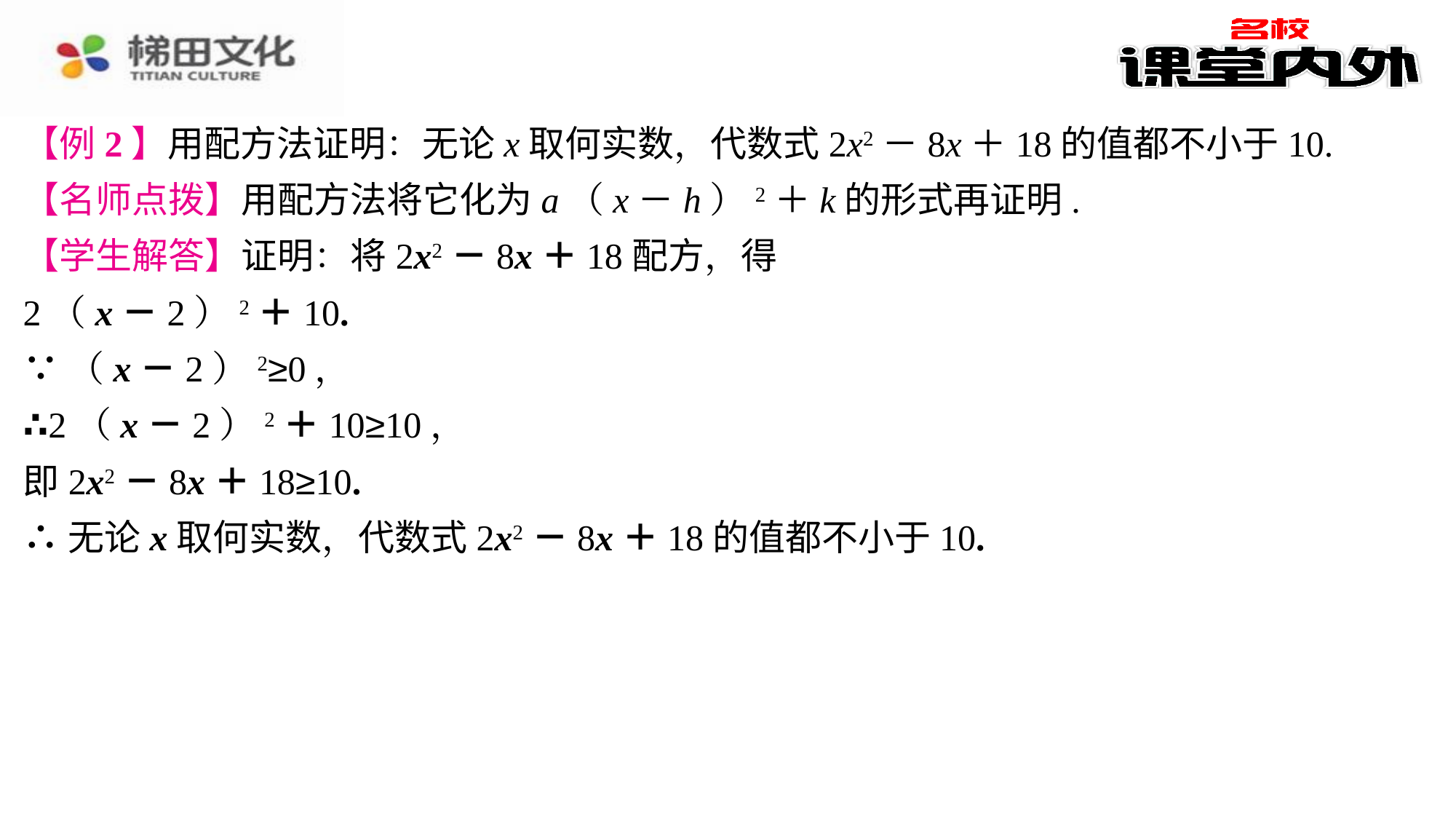

【例2】用配方法证明：无论x取何实数，代数式2x2－8x＋18的值都不小于10.
【名师点拨】用配方法将它化为a（x－h）2＋k的形式再证明.
【学生解答】证明：将2x2－8x＋18配方，得
2（x－2）2＋10.
∵（x－2）2≥0，
∴2（x－2）2＋10≥10，
即2x2－8x＋18≥10.
∴无论x取何实数，代数式2x2－8x＋18的值都不小于10.